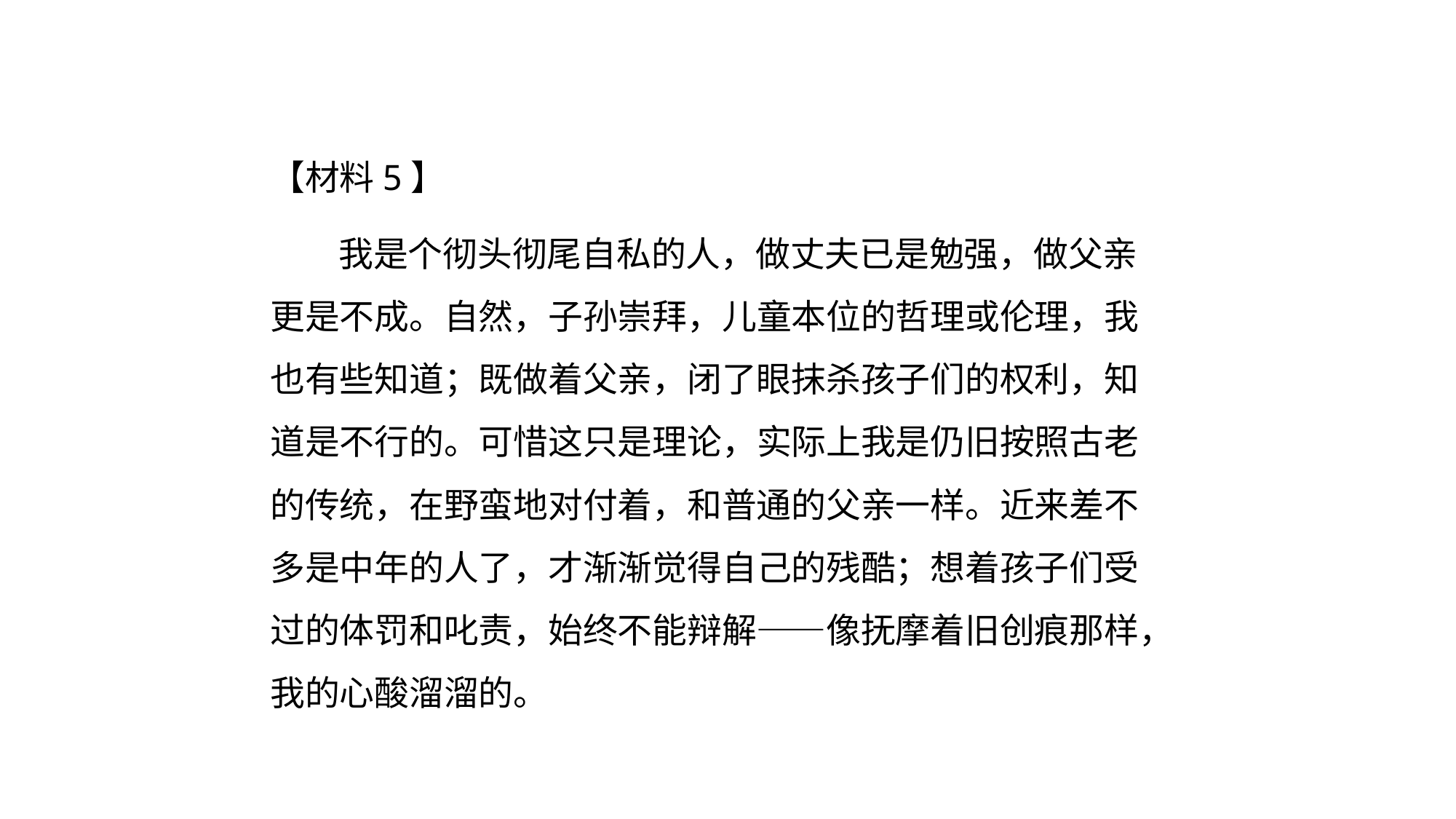

【材料5】
我是个彻头彻尾自私的人，做丈夫已是勉强，做父亲更是不成。自然，子孙崇拜，儿童本位的哲理或伦理，我也有些知道；既做着父亲，闭了眼抹杀孩子们的权利，知道是不行的。可惜这只是理论，实际上我是仍旧按照古老的传统，在野蛮地对付着，和普通的父亲一样。近来差不多是中年的人了，才渐渐觉得自己的残酷；想着孩子们受过的体罚和叱责，始终不能辩解——像抚摩着旧创痕那样，我的心酸溜溜的。